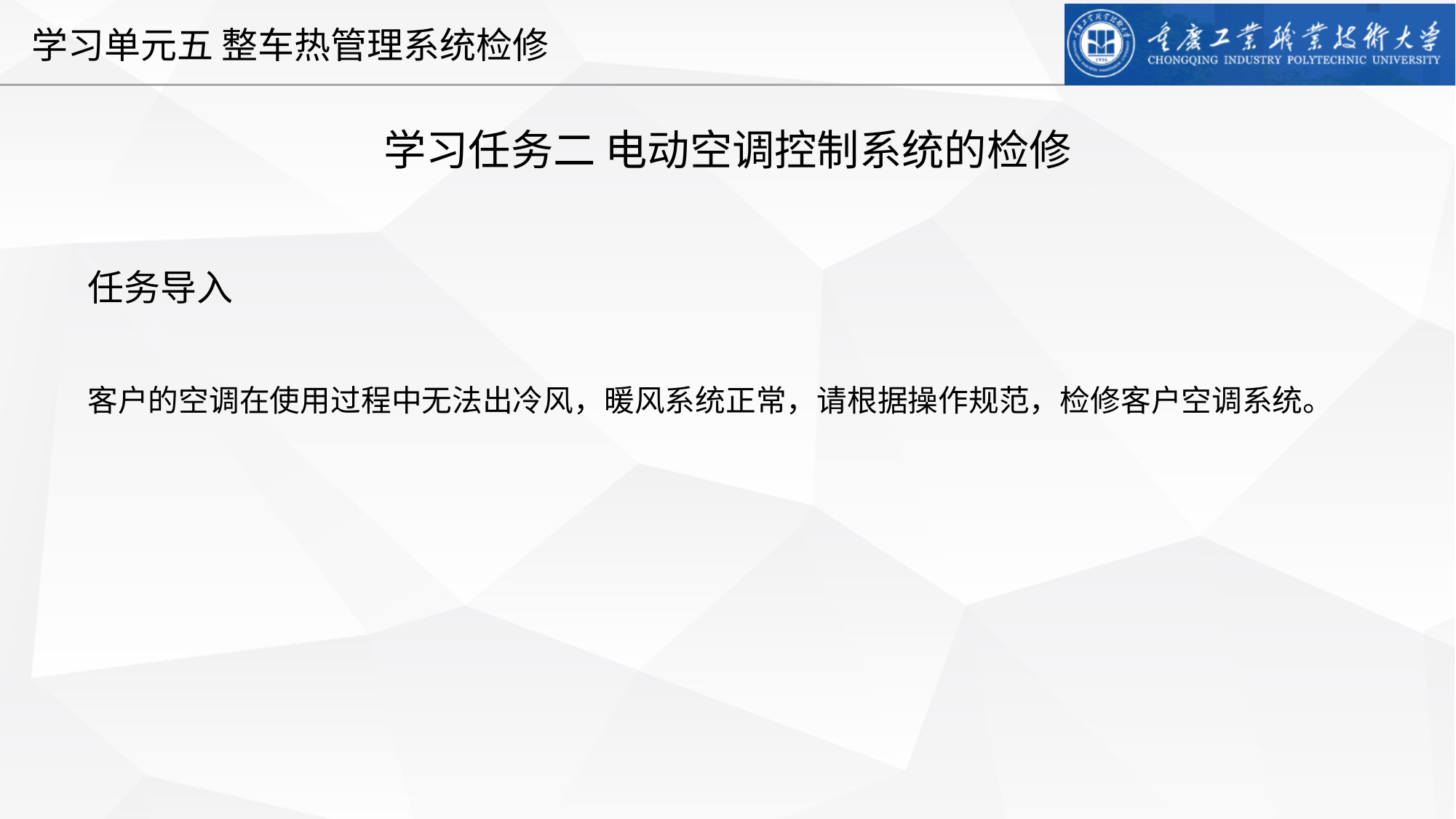

学习任务二 电动空调控制系统的检修
任务导入

客户的空调在使用过程中无法出冷风，暖风系统正常，请根据操作规范，检修客户空调系统。